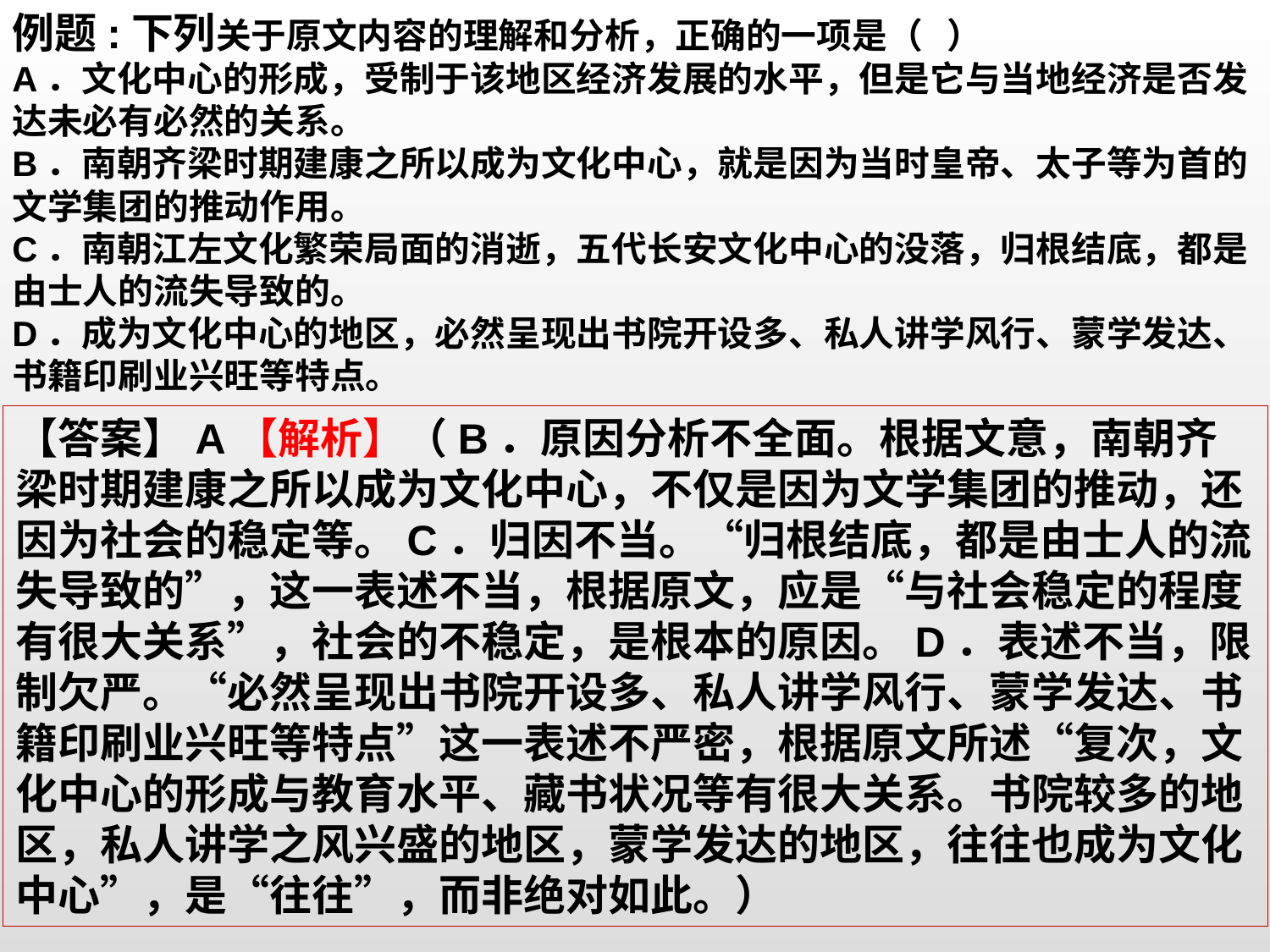

例题:下列关于原文内容的理解和分析，正确的一项是（   ）
A．文化中心的形成，受制于该地区经济发展的水平，但是它与当地经济是否发达未必有必然的关系。
B．南朝齐梁时期建康之所以成为文化中心，就是因为当时皇帝、太子等为首的文学集团的推动作用。
C．南朝江左文化繁荣局面的消逝，五代长安文化中心的没落，归根结底，都是由士人的流失导致的。
D．成为文化中心的地区，必然呈现出书院开设多、私人讲学风行、蒙学发达、书籍印刷业兴旺等特点。
【答案】A【解析】（B．原因分析不全面。根据文意，南朝齐梁时期建康之所以成为文化中心，不仅是因为文学集团的推动，还因为社会的稳定等。C．归因不当。“归根结底，都是由士人的流失导致的”，这一表述不当，根据原文，应是“与社会稳定的程度有很大关系”，社会的不稳定，是根本的原因。D．表述不当，限制欠严。“必然呈现出书院开设多、私人讲学风行、蒙学发达、书籍印刷业兴旺等特点”这一表述不严密，根据原文所述“复次，文化中心的形成与教育水平、藏书状况等有很大关系。书院较多的地区，私人讲学之风兴盛的地区，蒙学发达的地区，往往也成为文化中心”，是“往往”，而非绝对如此。）